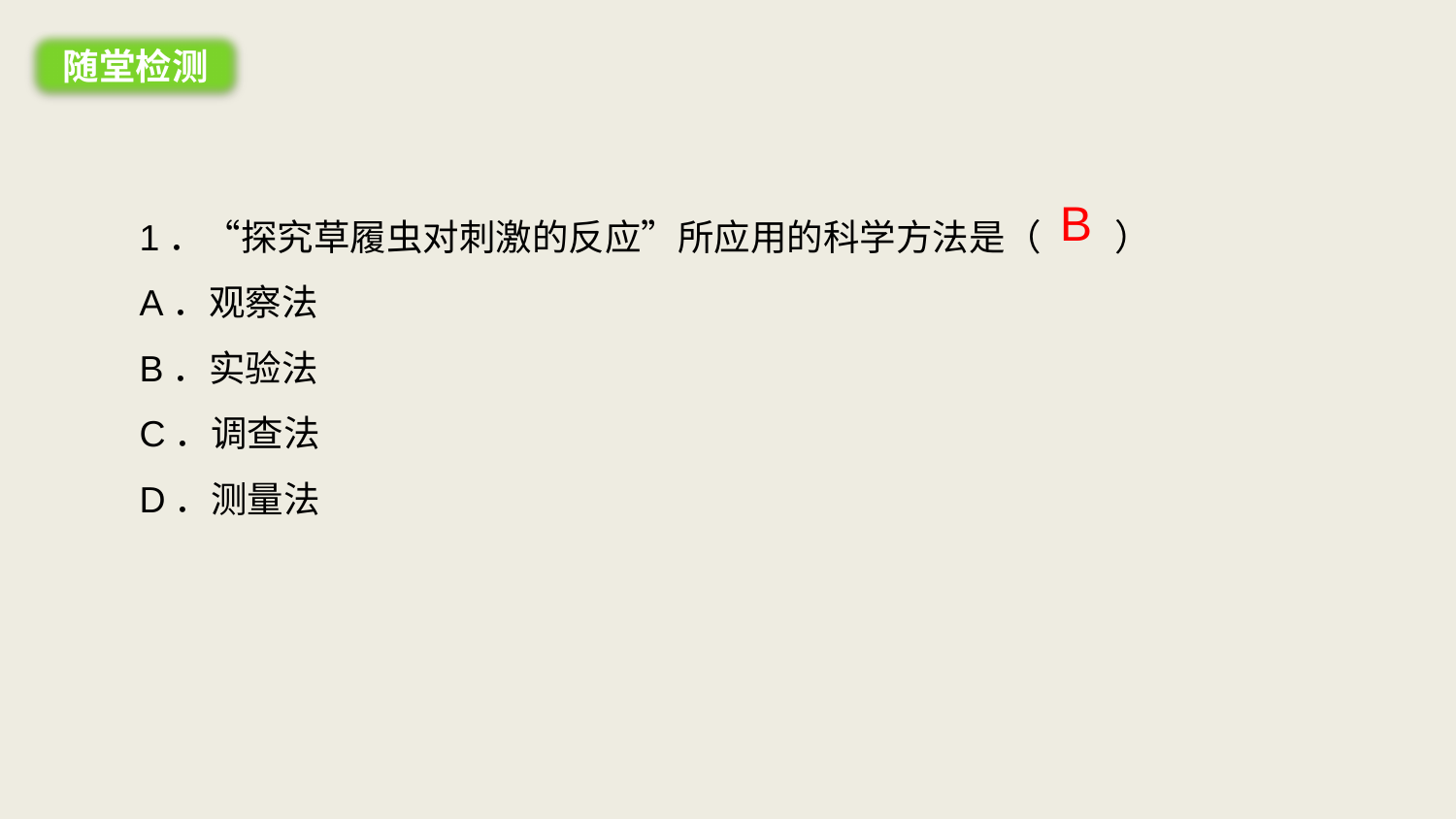

随堂检测
1．“探究草履虫对刺激的反应”所应用的科学方法是（　　）
A．观察法
B．实验法
C．调查法
D．测量法
B